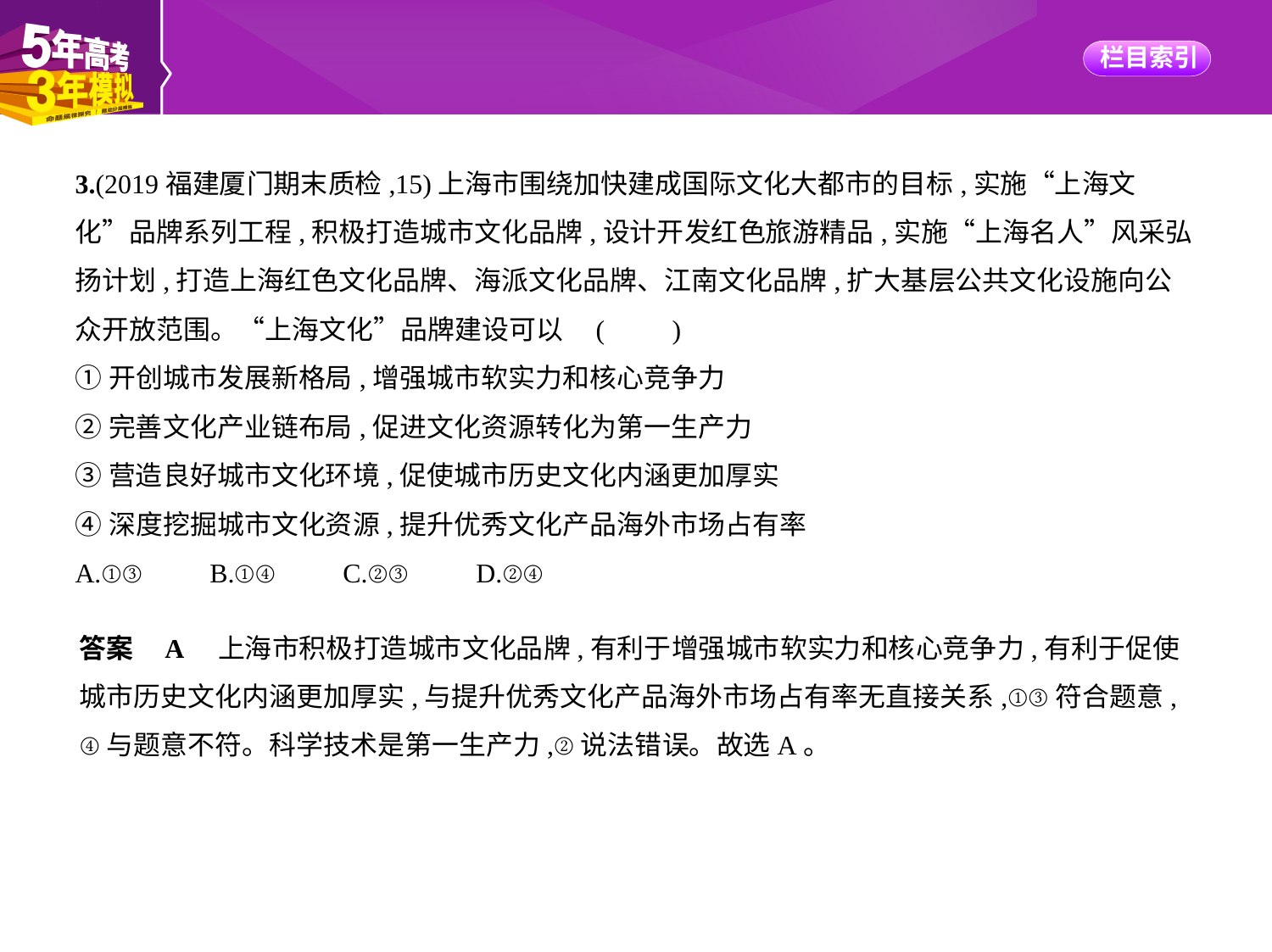

3.(2019福建厦门期末质检,15)上海市围绕加快建成国际文化大都市的目标,实施“上海文
化”品牌系列工程,积极打造城市文化品牌,设计开发红色旅游精品,实施“上海名人”风采弘
扬计划,打造上海红色文化品牌、海派文化品牌、江南文化品牌,扩大基层公共文化设施向公
众开放范围。“上海文化”品牌建设可以 (　　)
①开创城市发展新格局,增强城市软实力和核心竞争力
②完善文化产业链布局,促进文化资源转化为第一生产力
③营造良好城市文化环境,促使城市历史文化内涵更加厚实
④深度挖掘城市文化资源,提升优秀文化产品海外市场占有率
A.①③　　B.①④　　C.②③　　D.②④
答案    A　上海市积极打造城市文化品牌,有利于增强城市软实力和核心竞争力,有利于促使
城市历史文化内涵更加厚实,与提升优秀文化产品海外市场占有率无直接关系,①③符合题意,
④与题意不符。科学技术是第一生产力,②说法错误。故选A。